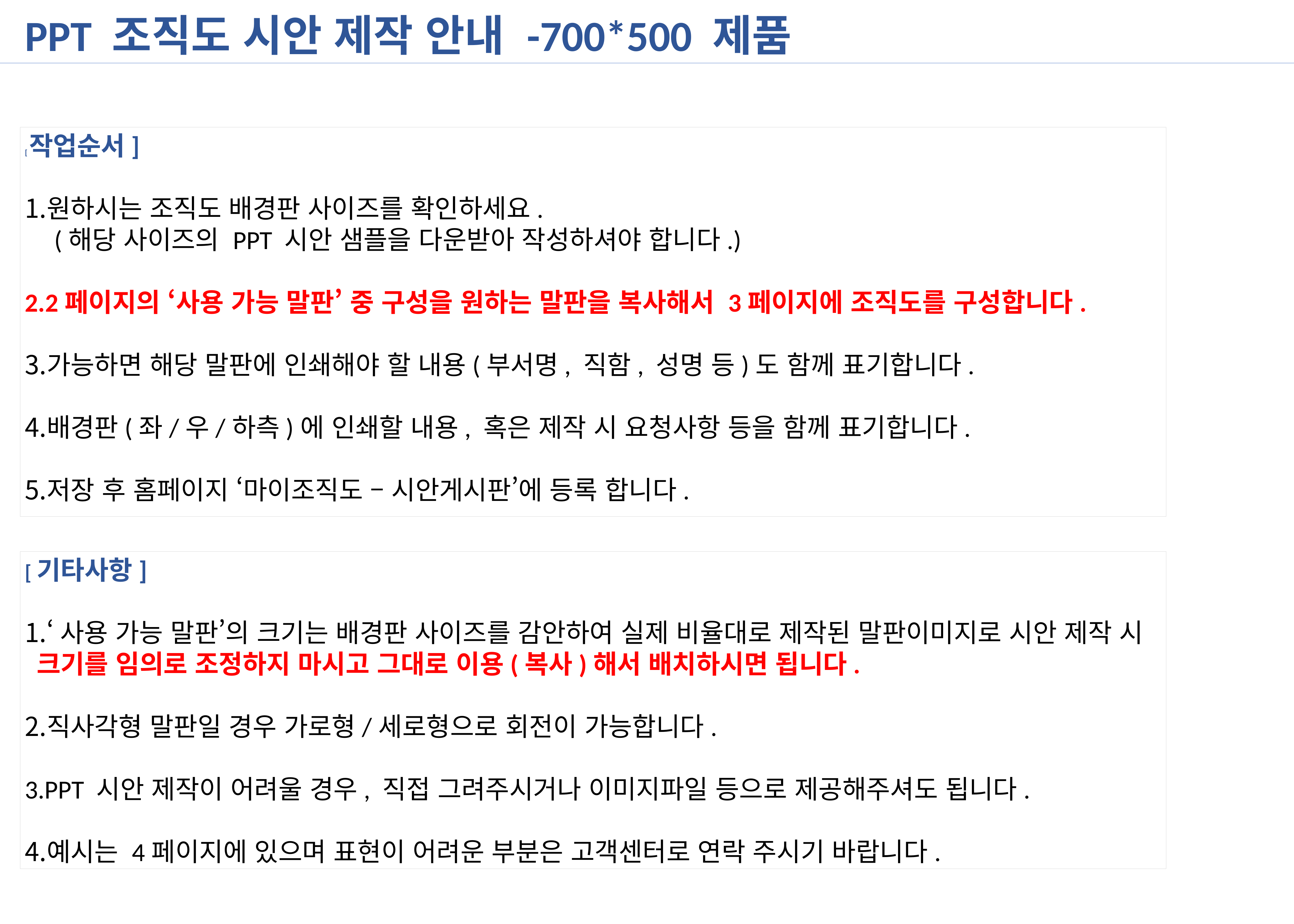

PPT 조직도 시안 제작 안내 -700*500 제품
[작업순서]

원하시는 조직도 배경판 사이즈를 확인하세요.
   (해당 사이즈의 PPT 시안 샘플을 다운받아 작성하셔야 합니다.)
2페이지의 ‘사용 가능 말판’ 중 구성을 원하는 말판을 복사해서 3페이지에 조직도를 구성합니다.
가능하면 해당 말판에 인쇄해야 할 내용(부서명, 직함, 성명 등)도 함께 표기합니다.
배경판(좌/우/하측)에 인쇄할 내용, 혹은 제작 시 요청사항 등을 함께 표기합니다.
저장 후 홈페이지 ‘마이조직도 – 시안게시판’에 등록 합니다.

[기타사항]

‘사용 가능 말판’의 크기는 배경판 사이즈를 감안하여 실제 비율대로 제작된 말판이미지로 시안 제작 시 크기를 임의로 조정하지 마시고 그대로 이용(복사)해서 배치하시면 됩니다.

직사각형 말판일 경우 가로형/세로형으로 회전이 가능합니다.
PPT 시안 제작이 어려울 경우, 직접 그려주시거나 이미지파일 등으로 제공해주셔도 됩니다.

예시는 4페이지에 있으며 표현이 어려운 부분은 고객센터로 연락 주시기 바랍니다.